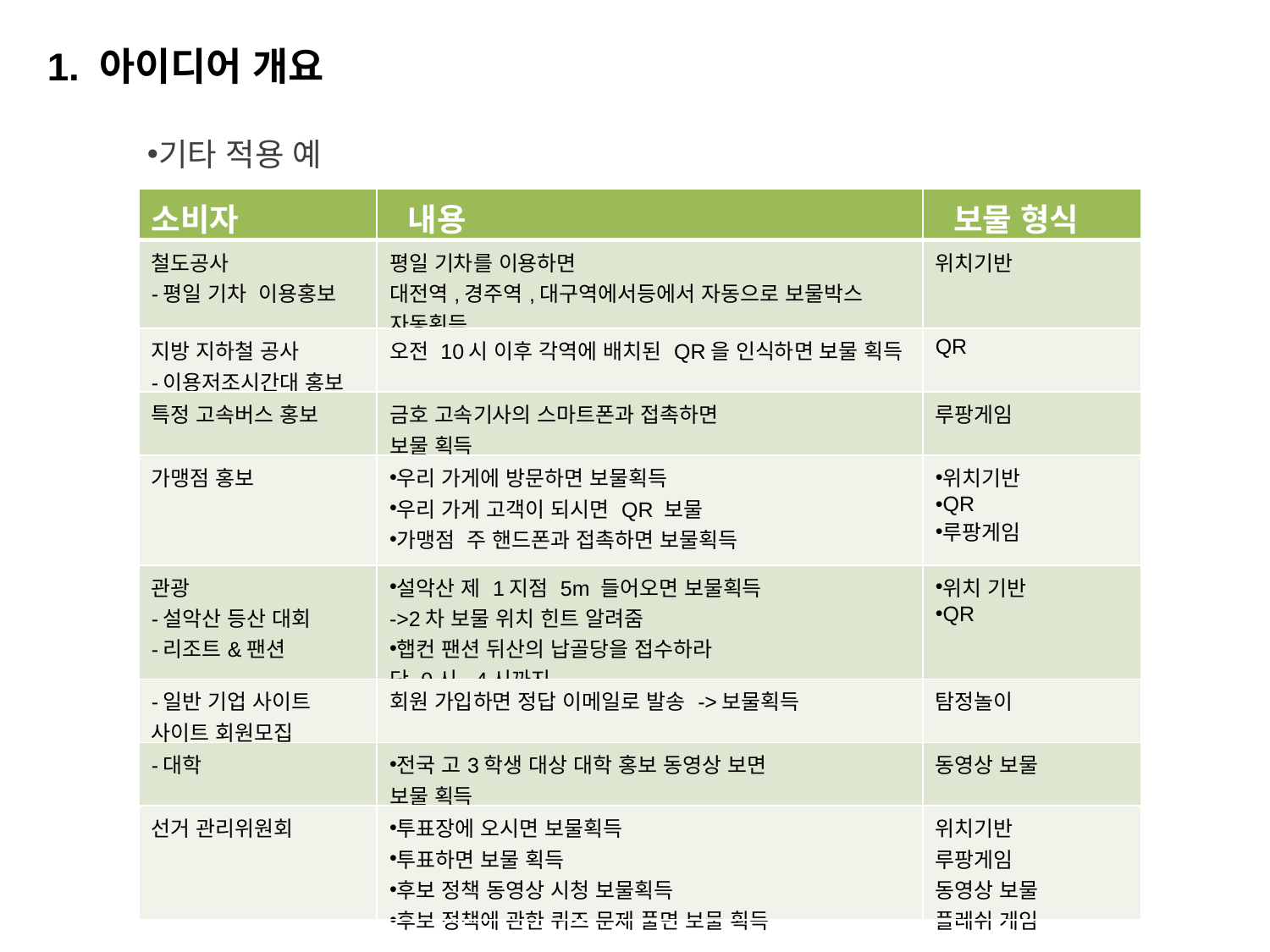

1. 아이디어 개요
기타 적용 예
| 소비자 | 내용 | 보물 형식 |
| --- | --- | --- |
| 철도공사 -평일 기차 이용홍보 | 평일 기차를 이용하면 대전역,경주역,대구역에서등에서 자동으로 보물박스 자동획득 | 위치기반 |
| 지방 지하철 공사 -이용저조시간대 홍보 | 오전 10시 이후 각역에 배치된 QR을 인식하면 보물 획득 | QR |
| 특정 고속버스 홍보 | 금호 고속기사의 스마트폰과 접촉하면 보물 획득 | 루팡게임 |
| 가맹점 홍보 | 우리 가게에 방문하면 보물획득 우리 가게 고객이 되시면 QR 보물 가맹점 주 핸드폰과 접촉하면 보물획득 | 위치기반 QR 루팡게임 |
| 관광 -설악산 등산 대회 -리조트&팬션 | 설악산 제 1지점 5m 들어오면 보물획득 ->2차 보물 위치 힌트 알려줌 햅컨 팬션 뒤산의 납골당을 접수하라 단 0시~4시까지 | 위치 기반 QR |
| -일반 기업 사이트 사이트 회원모집 | 회원 가입하면 정답 이메일로 발송 ->보물획득 | 탐정놀이 |
| -대학 | 전국 고3학생 대상 대학 홍보 동영상 보면 보물 획득 | 동영상 보물 |
| 선거 관리위원회 | 투표장에 오시면 보물획득 투표하면 보물 획득 후보 정책 동영상 시청 보물획득 후보 정책에 관한 퀴즈 문제 풀면 보물 획득 | 위치기반 루팡게임 동영상 보물 플레쉬 게임 |